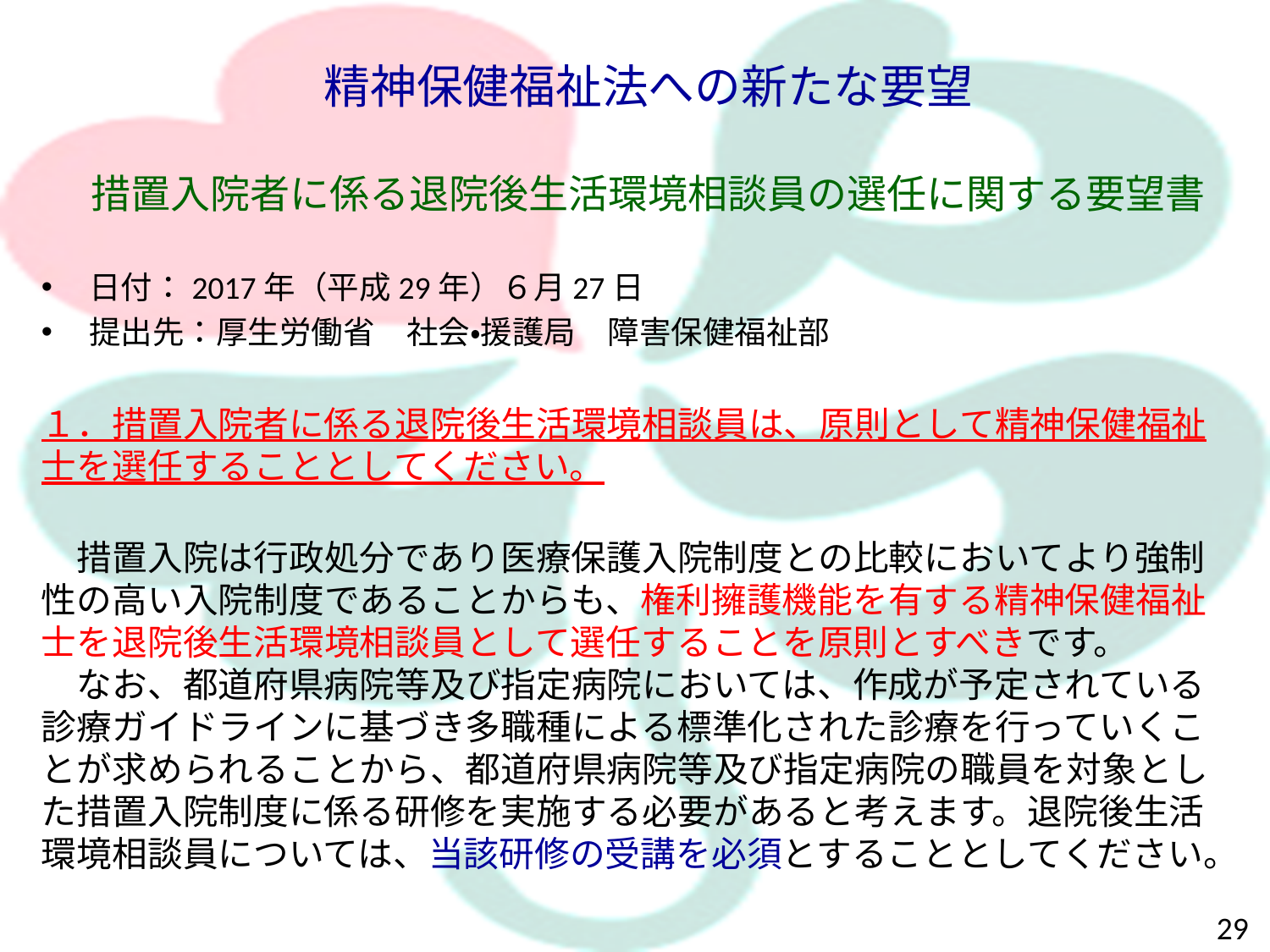

精神保健福祉法への新たな要望

措置入院者に係る退院後生活環境相談員の選任に関する要望書

日付：2017年（平成29年）６月27日
提出先：厚生労働省　社会・援護局　障害保健福祉部

１．措置入院者に係る退院後生活環境相談員は、原則として精神保健福祉士を選任することとしてください。
　措置入院は行政処分であり医療保護入院制度との比較においてより強制性の高い入院制度であることからも、権利擁護機能を有する精神保健福祉士を退院後生活環境相談員として選任することを原則とすべきです。
　なお、都道府県病院等及び指定病院においては、作成が予定されている診療ガイドラインに基づき多職種による標準化された診療を行っていくことが求められることから、都道府県病院等及び指定病院の職員を対象とした措置入院制度に係る研修を実施する必要があると考えます。退院後生活環境相談員については、当該研修の受講を必須とすることとしてください。
29